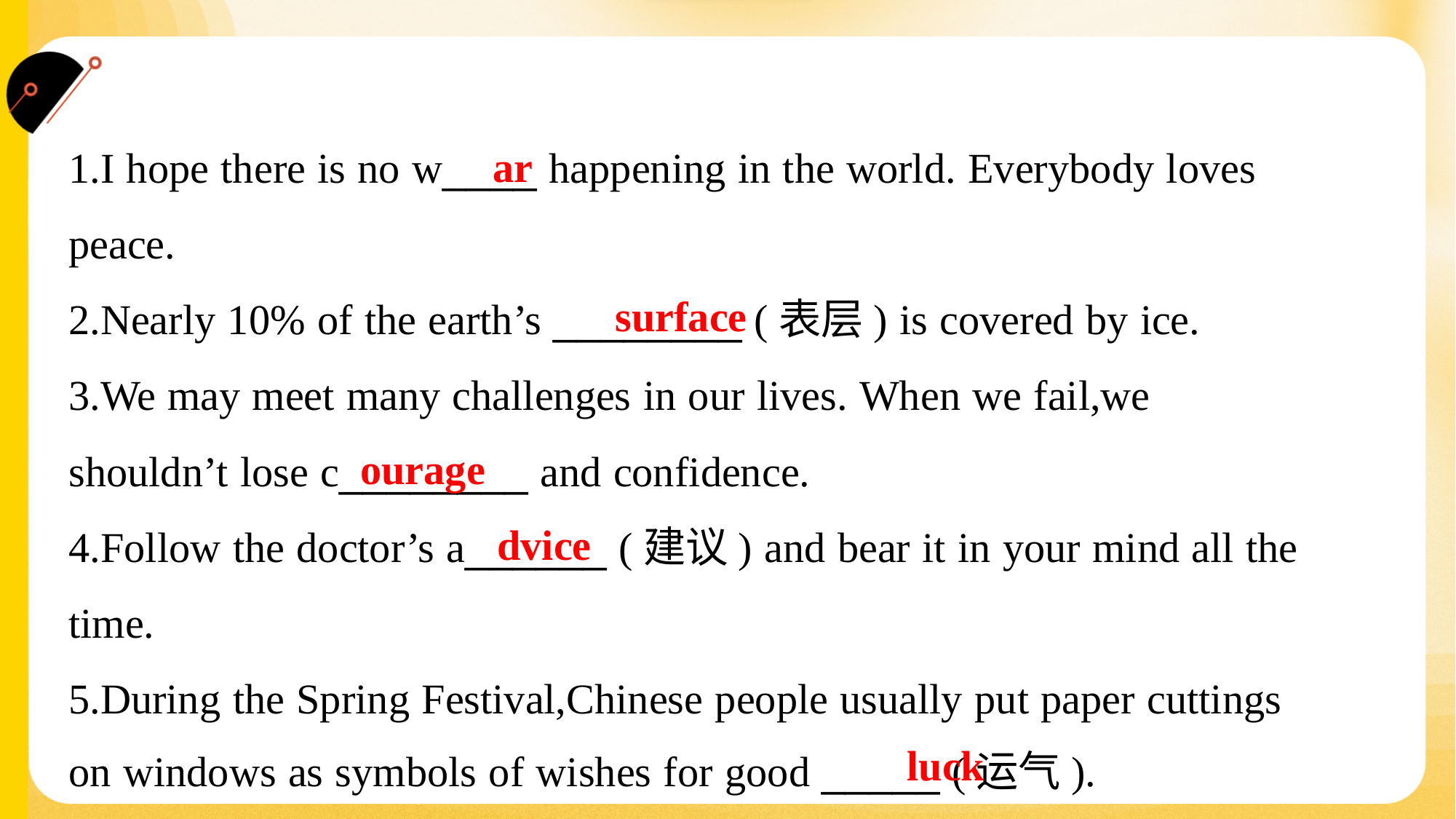

ar
1.I hope there is no w____ happening in the world. Everybody loves
peace.
2.Nearly 10% of the earth’s ________ (表层) is covered by ice.
3.We may meet many challenges in our lives. When we fail,we
shouldn’t lose c________ and confidence.
4.Follow the doctor’s a______ (建议) and bear it in your mind all the
time.
5.During the Spring Festival,Chinese people usually put paper cuttings
on windows as symbols of wishes for good _____ (运气).
surface
ourage
dvice
luck